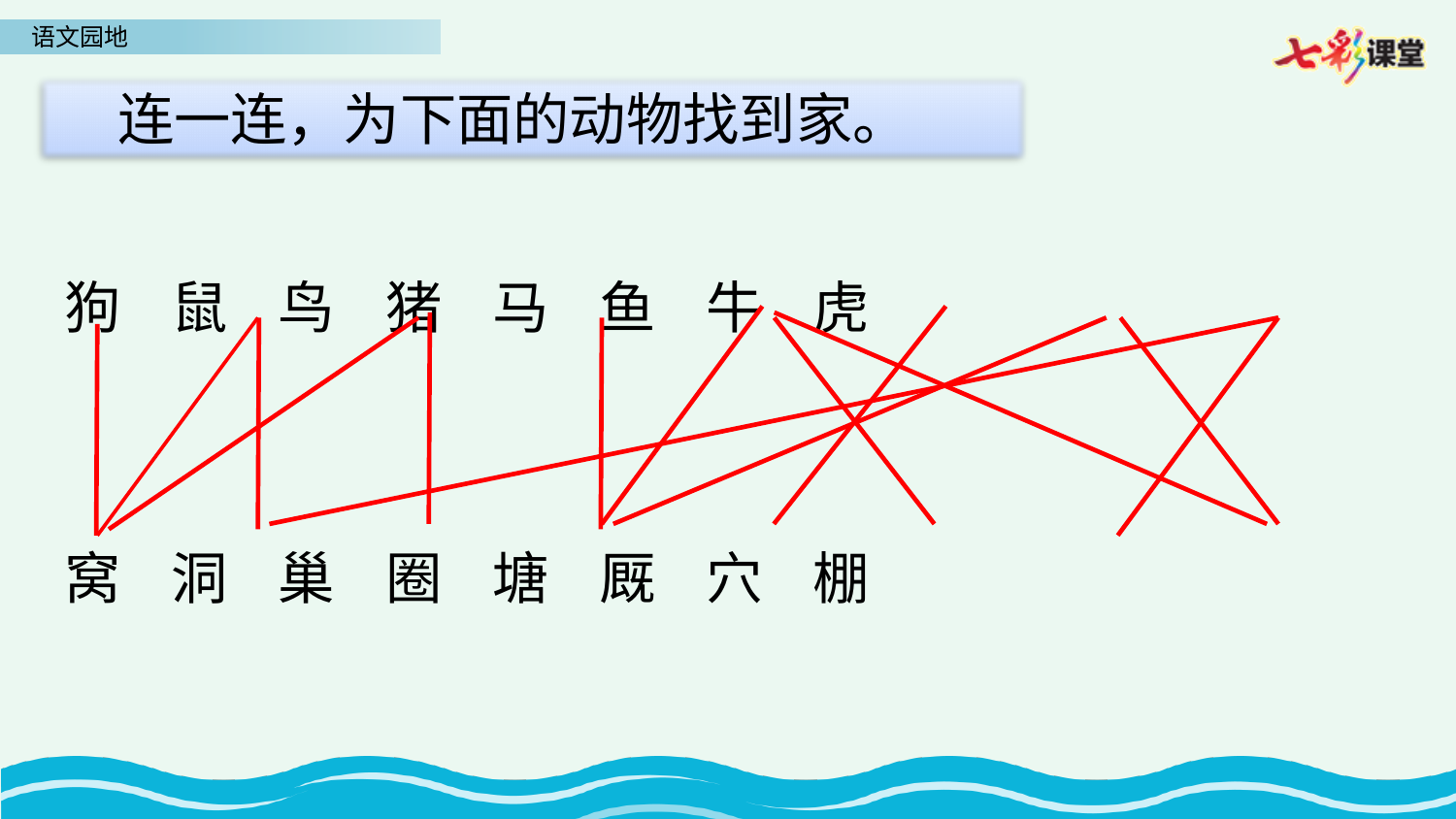

连一连，为下面的动物找到家。
狗    鼠    鸟    猪    马    鱼    牛    虎

窝    洞    巢    圈    塘    厩    穴    棚